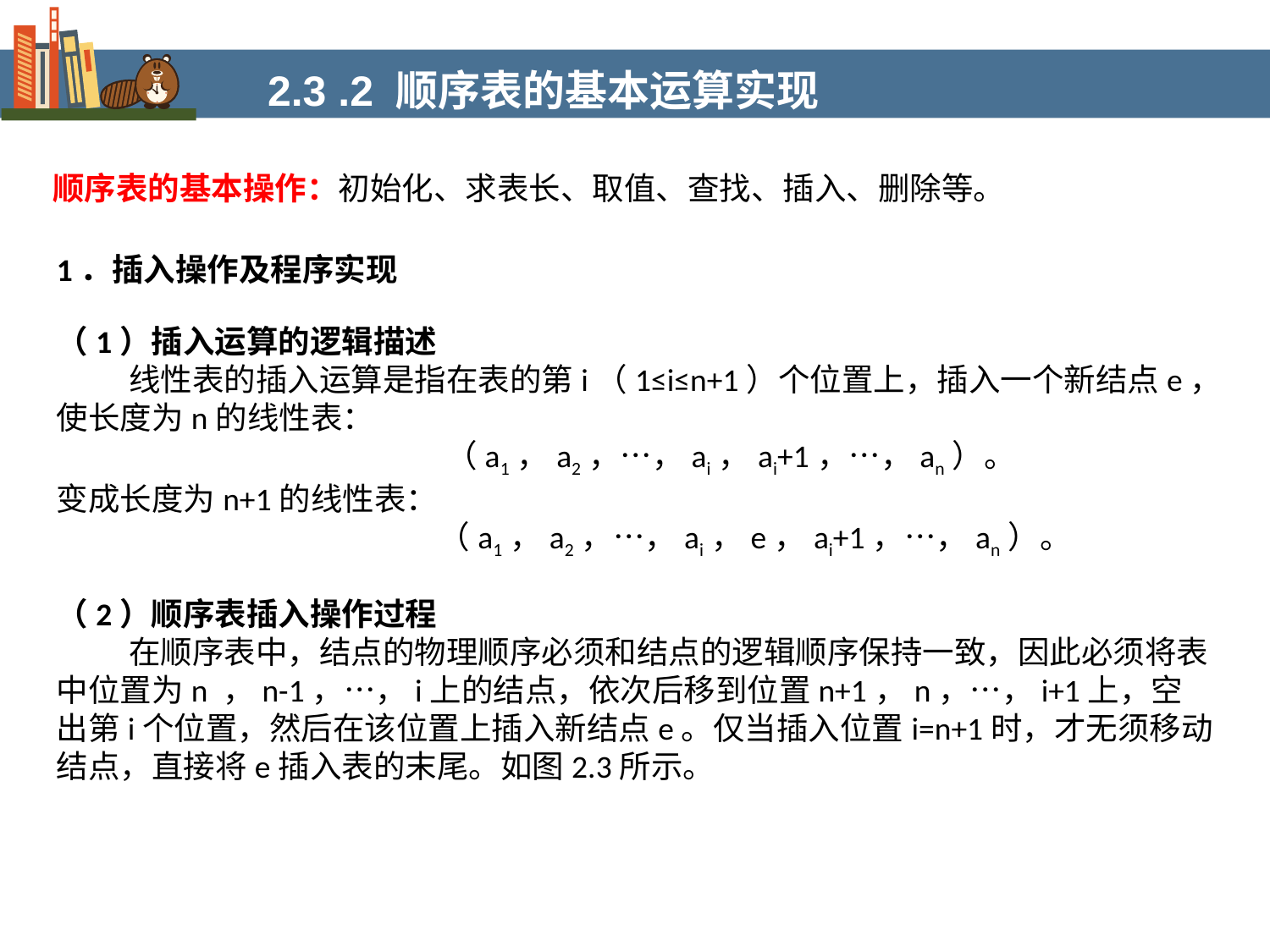

2.3 .2 顺序表的基本运算实现

顺序表的基本操作：初始化、求表长、取值、查找、插入、删除等。
1．插入操作及程序实现

（1）插入运算的逻辑描述
         线性表的插入运算是指在表的第i（1≤i≤n+1）个位置上，插入一个新结点e，使长度为n的线性表：
                                                     （a1，a2，…，ai，ai+1，…，an）。
变成长度为n+1的线性表：
                                                    （a1，a2，…，ai，e，ai+1，…，an）。
（2）顺序表插入操作过程
         在顺序表中，结点的物理顺序必须和结点的逻辑顺序保持一致，因此必须将表中位置为n ，n-1，…，i上的结点，依次后移到位置n+1，n，…，i+1上，空出第i个位置，然后在该位置上插入新结点e。仅当插入位置i=n+1时，才无须移动结点，直接将e插入表的末尾。如图2.3所示。